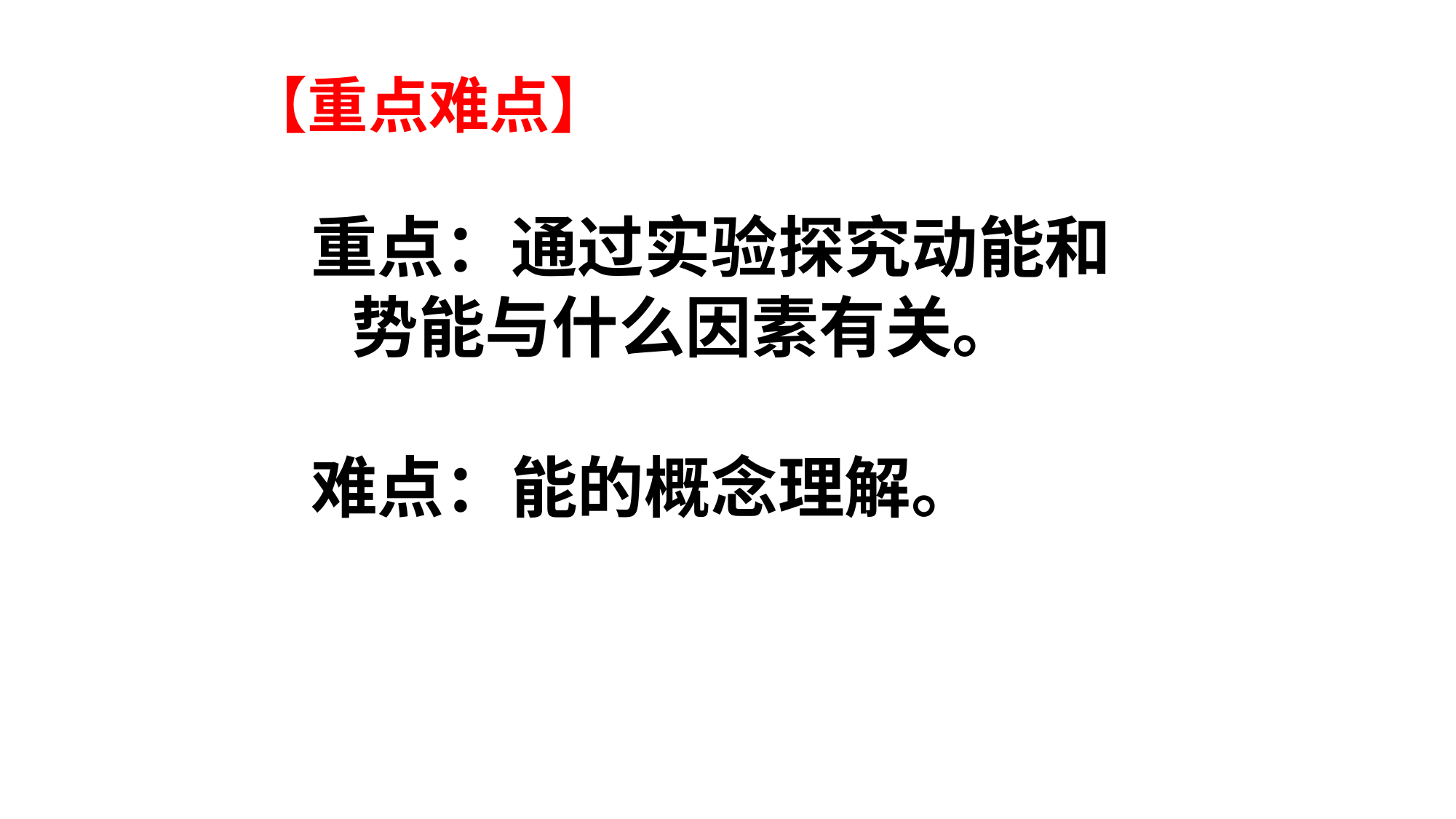

【重点难点】
重点：通过实验探究动能和势能与什么因素有关。

难点：能的概念理解。